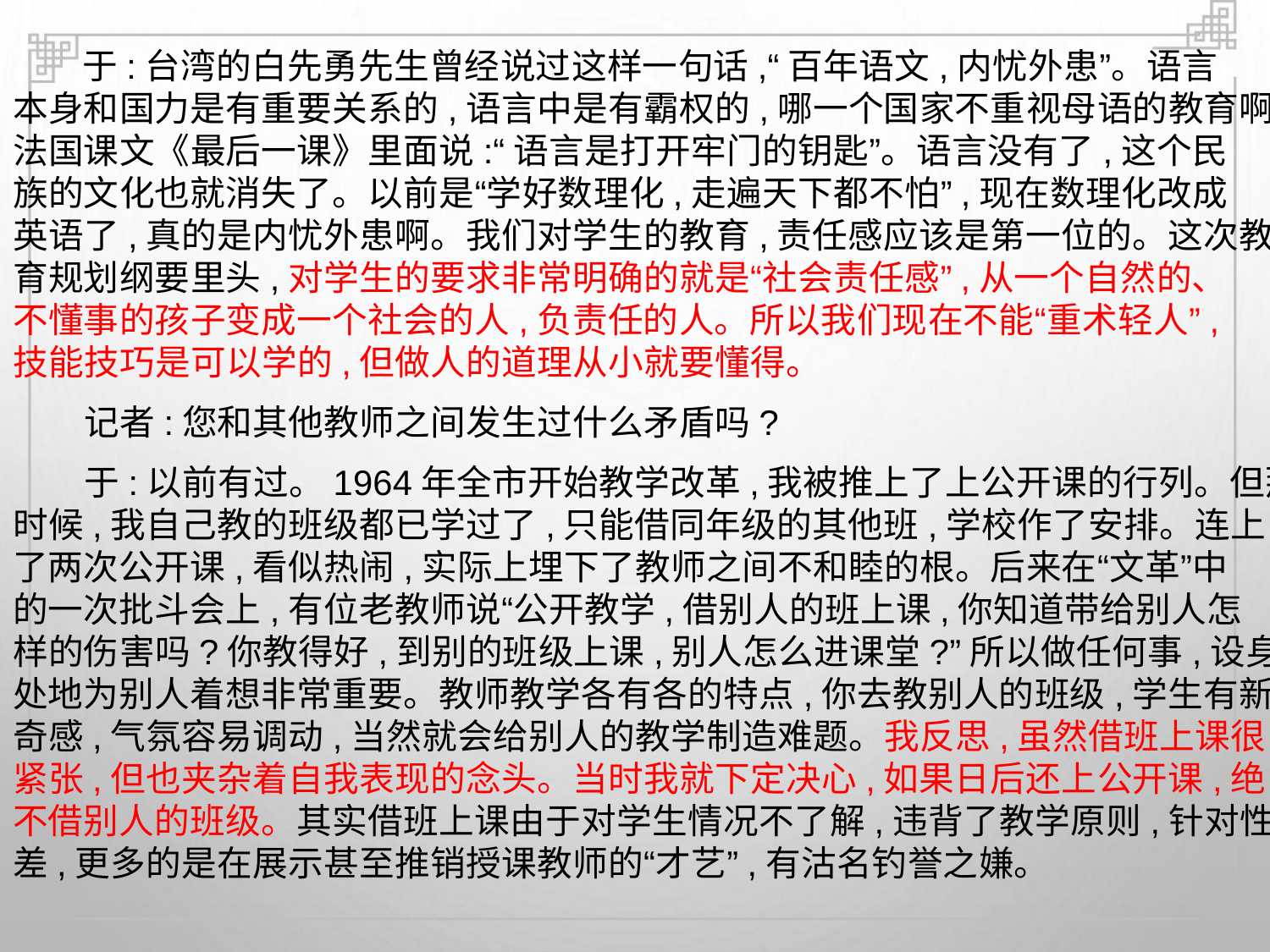

于:台湾的白先勇先生曾经说过这样一句话,“百年语文,内忧外患”。语言
本身和国力是有重要关系的,语言中是有霸权的,哪一个国家不重视母语的教育啊!
法国课文《最后一课》里面说:“语言是打开牢门的钥匙”。语言没有了,这个民
族的文化也就消失了。以前是“学好数理化,走遍天下都不怕”,现在数理化改成
英语了,真的是内忧外患啊。我们对学生的教育,责任感应该是第一位的。这次教
育规划纲要里头,对学生的要求非常明确的就是“社会责任感”,从一个自然的、
不懂事的孩子变成一个社会的人,负责任的人。所以我们现在不能“重术轻人”,
技能技巧是可以学的,但做人的道理从小就要懂得。
记者:您和其他教师之间发生过什么矛盾吗?
于:以前有过。1964年全市开始教学改革,我被推上了上公开课的行列。但那
时候,我自己教的班级都已学过了,只能借同年级的其他班,学校作了安排。连上
了两次公开课,看似热闹,实际上埋下了教师之间不和睦的根。后来在“文革”中
的一次批斗会上,有位老教师说“公开教学,借别人的班上课,你知道带给别人怎
样的伤害吗?你教得好,到别的班级上课,别人怎么进课堂?”所以做任何事,设身
处地为别人着想非常重要。教师教学各有各的特点,你去教别人的班级,学生有新
奇感,气氛容易调动,当然就会给别人的教学制造难题。我反思,虽然借班上课很
紧张,但也夹杂着自我表现的念头。当时我就下定决心,如果日后还上公开课,绝
不借别人的班级。其实借班上课由于对学生情况不了解,违背了教学原则,针对性
差,更多的是在展示甚至推销授课教师的“才艺”,有沽名钓誉之嫌。